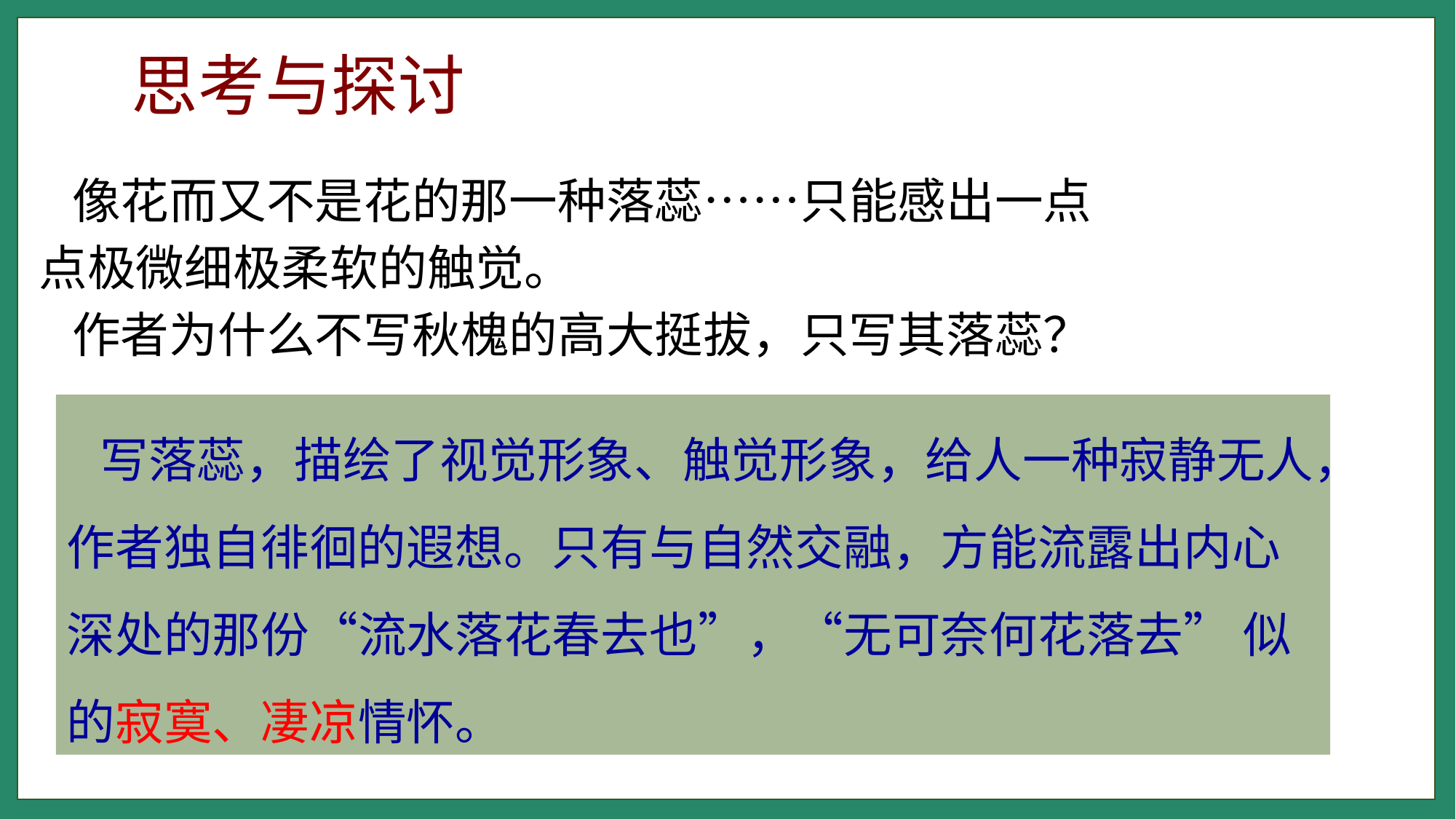

思考与探讨
  像花而又不是花的那一种落蕊……只能感出一点点极微细极柔软的触觉。
  作者为什么不写秋槐的高大挺拔，只写其落蕊？
  写落蕊，描绘了视觉形象、触觉形象，给人一种寂静无人，作者独自徘徊的遐想。只有与自然交融，方能流露出内心深处的那份“流水落花春去也”，“无可奈何花落去” 似的寂寞、凄凉情怀。